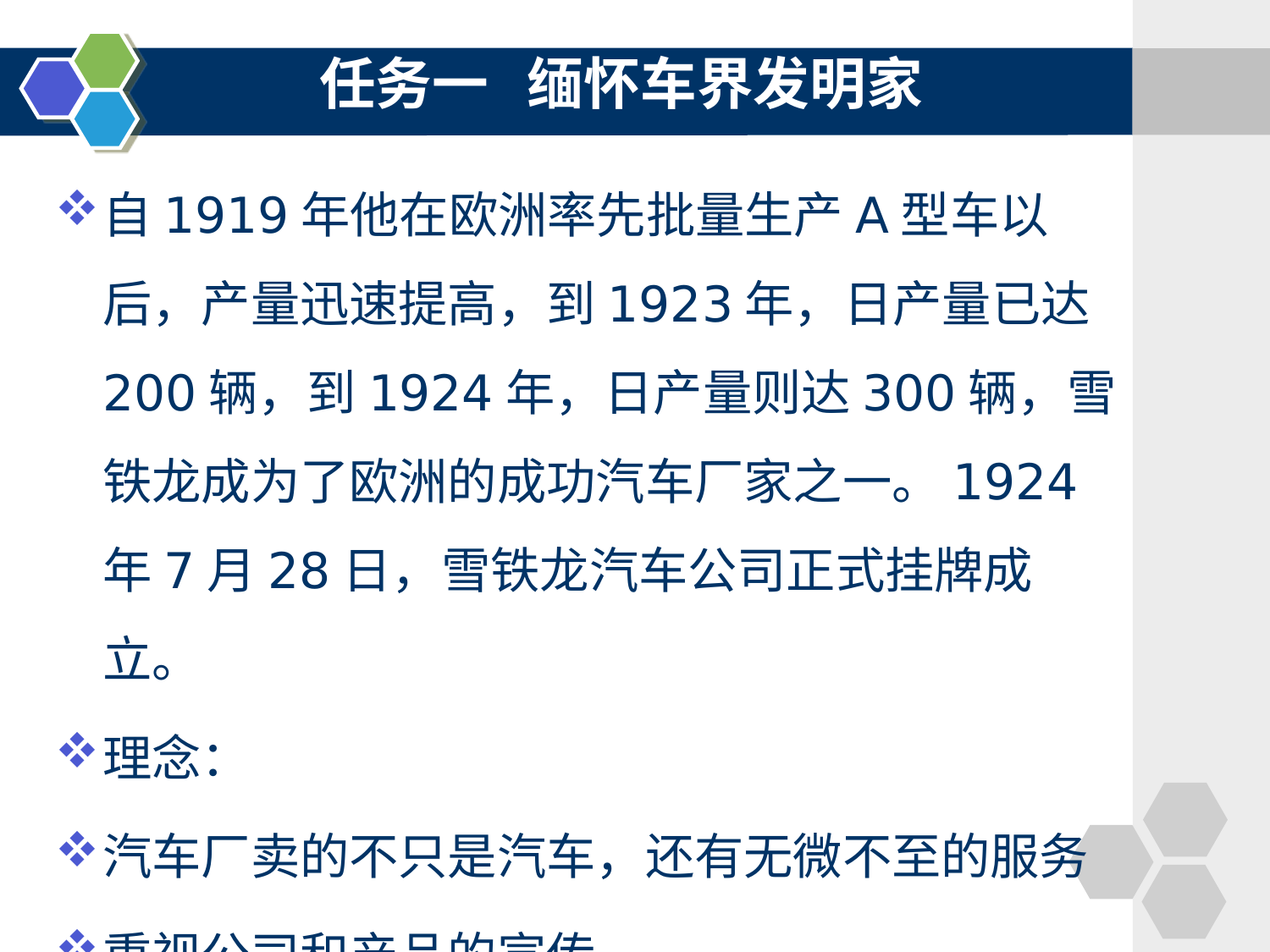

任务一   缅怀车界发明家
#
自1919年他在欧洲率先批量生产A型车以后，产量迅速提高，到1923年，日产量已达200辆，到1924年，日产量则达300辆，雪铁龙成为了欧洲的成功汽车厂家之一。1924年7月28日，雪铁龙汽车公司正式挂牌成立。
理念：
汽车厂卖的不只是汽车，还有无微不至的服务
重视公司和产品的宣传